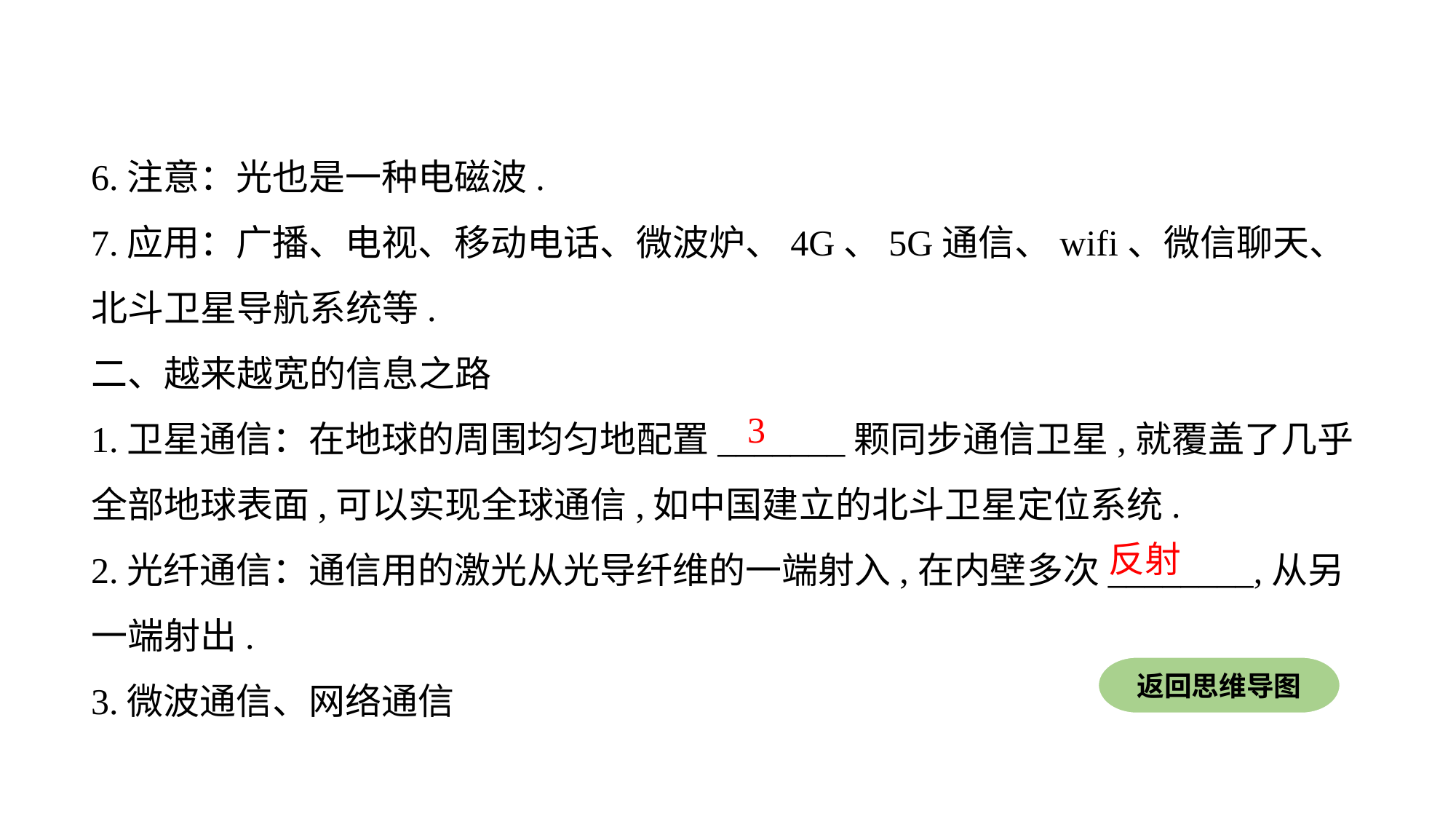

6.注意：光也是一种电磁波.
7.应用：广播、电视、移动电话、微波炉、4G、5G通信、wifi、微信聊天、北斗卫星导航系统等.
二、越来越宽的信息之路
1.卫星通信：在地球的周围均匀地配置_______颗同步通信卫星,就覆盖了几乎全部地球表面,可以实现全球通信,如中国建立的北斗卫星定位系统.
2.光纤通信：通信用的激光从光导纤维的一端射入,在内壁多次________,从另一端射出.
3.微波通信、网络通信
3
反射
返回思维导图